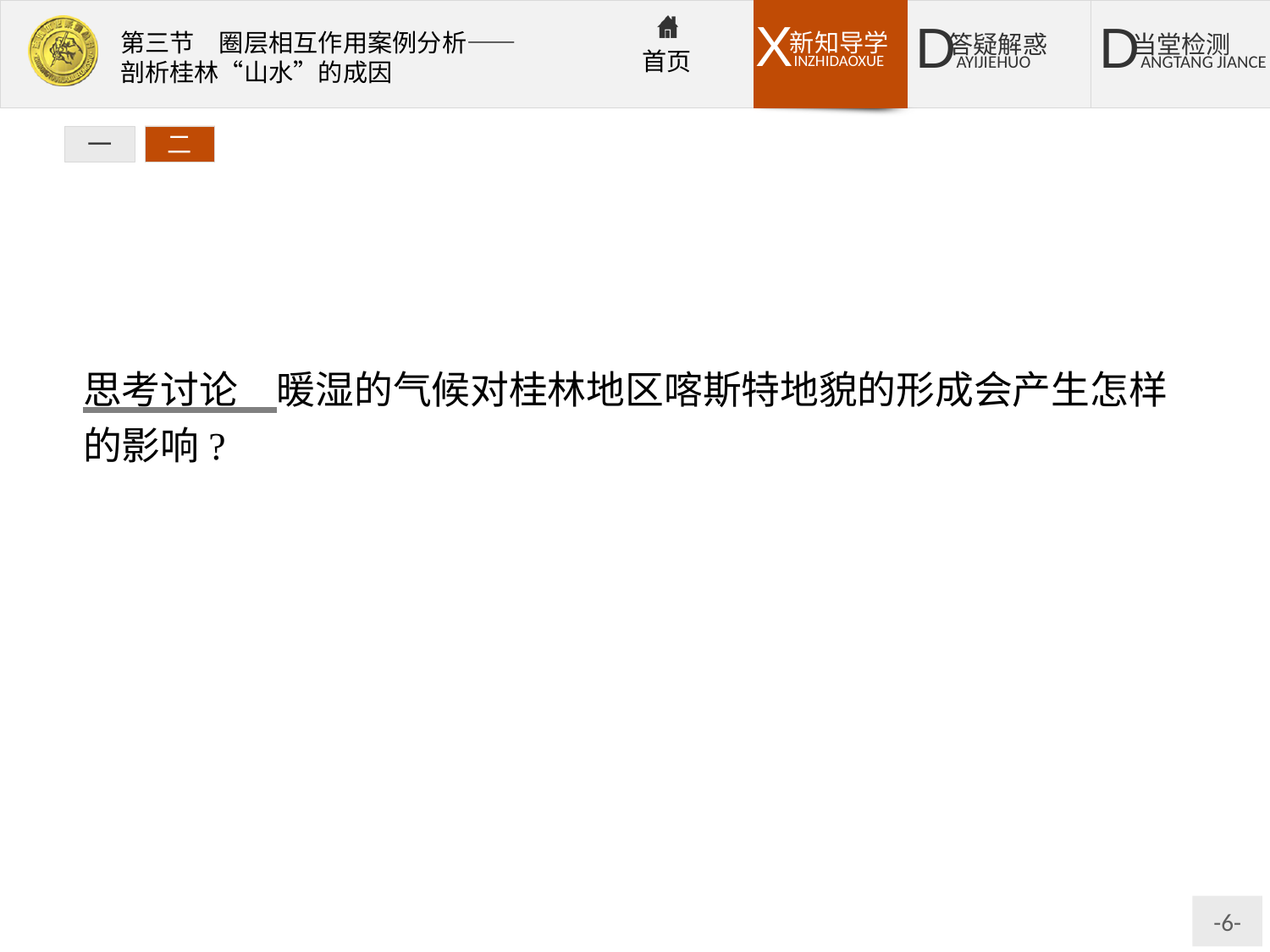

一
二
思考讨论　暖湿的气候对桂林地区喀斯特地貌的形成会产生怎样的影响?
提示:桂林高温多雨的气候条件十分有利于生物生长,土壤中积累了大量的有机质,导致土壤和流水中有机酸的含量较高,为喀斯特地貌的形成创造了条件。